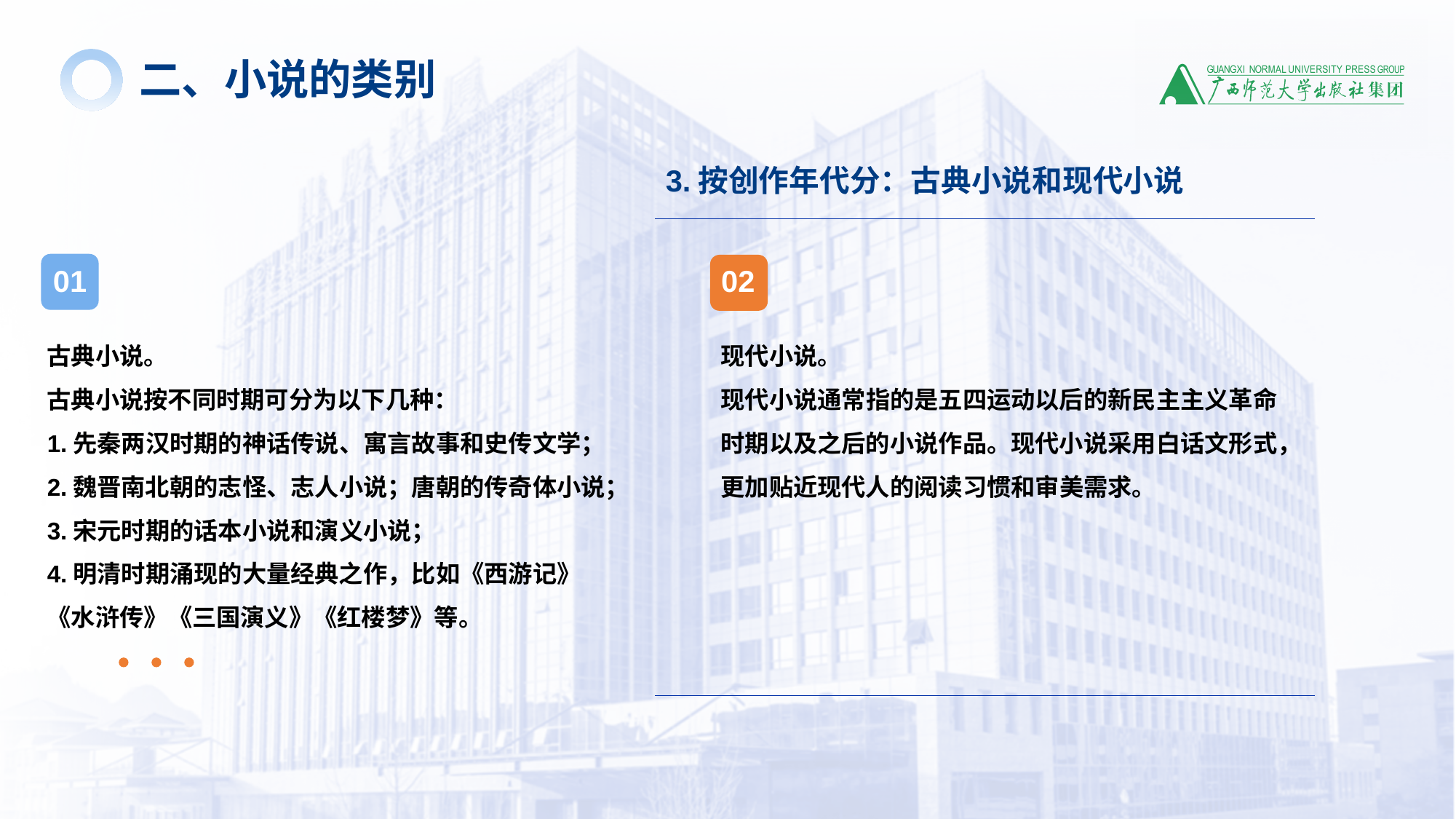

二、小说的类别

3.按创作年代分：古典小说和现代小说

02

01
古典小说。
古典小说按不同时期可分为以下几种：
1.先秦两汉时期的神话传说、寓言故事和史传文学；
2.魏晋南北朝的志怪、志人小说；唐朝的传奇体小说；3.宋元时期的话本小说和演义小说；
4.明清时期涌现的大量经典之作，比如《西游记》《水浒传》《三国演义》《红楼梦》等。
现代小说。
现代小说通常指的是五四运动以后的新民主主义革命时期以及之后的小说作品。现代小说采用白话文形式，更加贴近现代人的阅读习惯和审美需求。